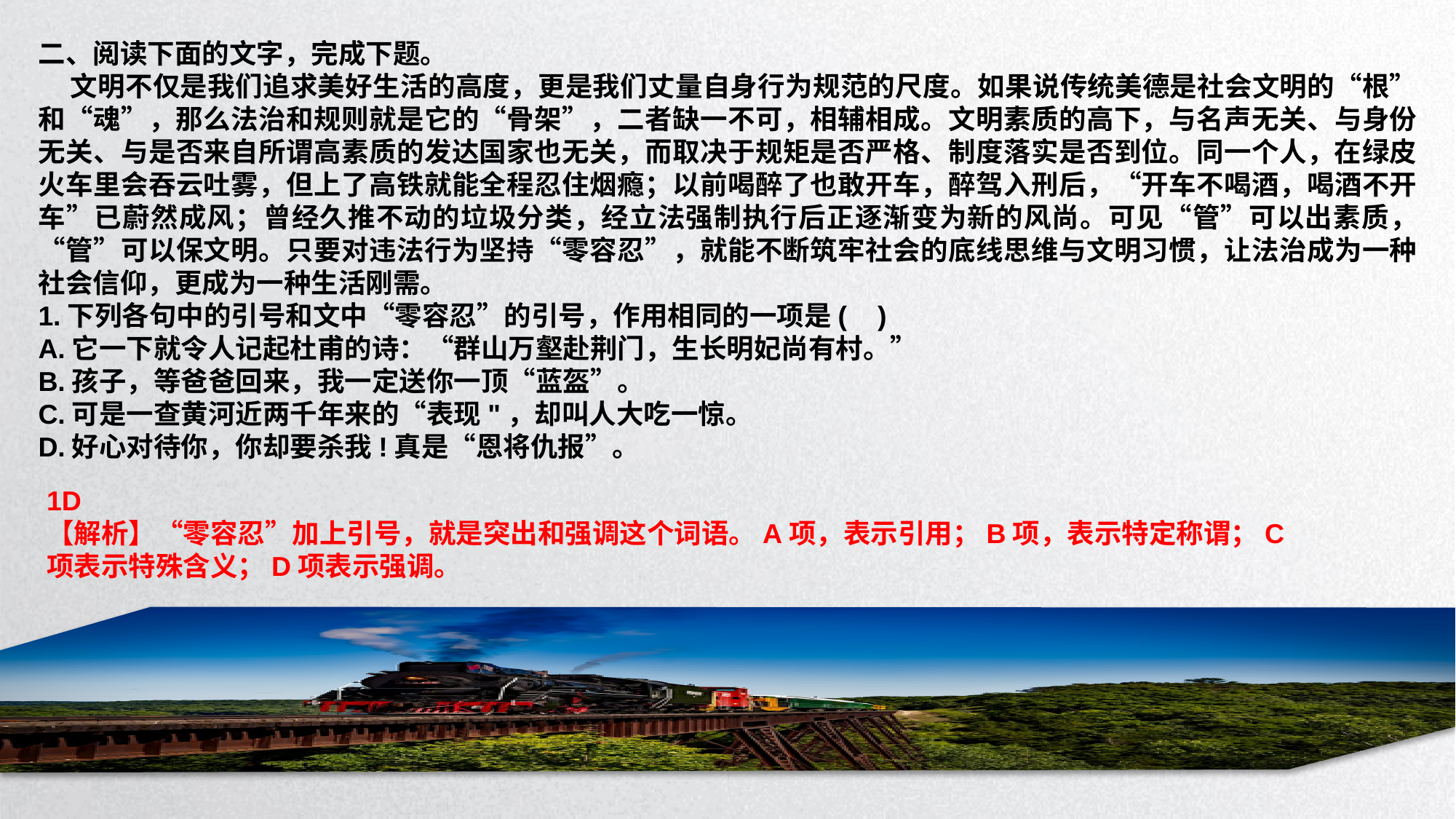

二、阅读下面的文字，完成下题。
    文明不仅是我们追求美好生活的高度，更是我们丈量自身行为规范的尺度。如果说传统美德是社会文明的“根”和“魂”，那么法治和规则就是它的“骨架”，二者缺一不可，相辅相成。文明素质的高下，与名声无关、与身份无关、与是否来自所谓高素质的发达国家也无关，而取决于规矩是否严格、制度落实是否到位。同一个人，在绿皮火车里会吞云吐雾，但上了高铁就能全程忍住烟瘾；以前喝醉了也敢开车，醉驾入刑后，“开车不喝酒，喝酒不开车”已蔚然成风；曾经久推不动的垃圾分类，经立法强制执行后正逐渐变为新的风尚。可见“管”可以出素质，“管”可以保文明。只要对违法行为坚持“零容忍”，就能不断筑牢社会的底线思维与文明习惯，让法治成为一种社会信仰，更成为一种生活刚需。
1.下列各句中的引号和文中“零容忍”的引号，作用相同的一项是(    )
A.它一下就令人记起杜甫的诗：“群山万壑赴荆门，生长明妃尚有村。”
B.孩子，等爸爸回来，我一定送你一顶“蓝盔”。
C.可是一查黄河近两千年来的“表现"，却叫人大吃一惊。
D.好心对待你，你却要杀我!真是“恩将仇报”。
1D
【解析】“零容忍”加上引号，就是突出和强调这个词语。A项，表示引用；B项，表示特定称谓；C项表示特殊含义；D项表示强调。